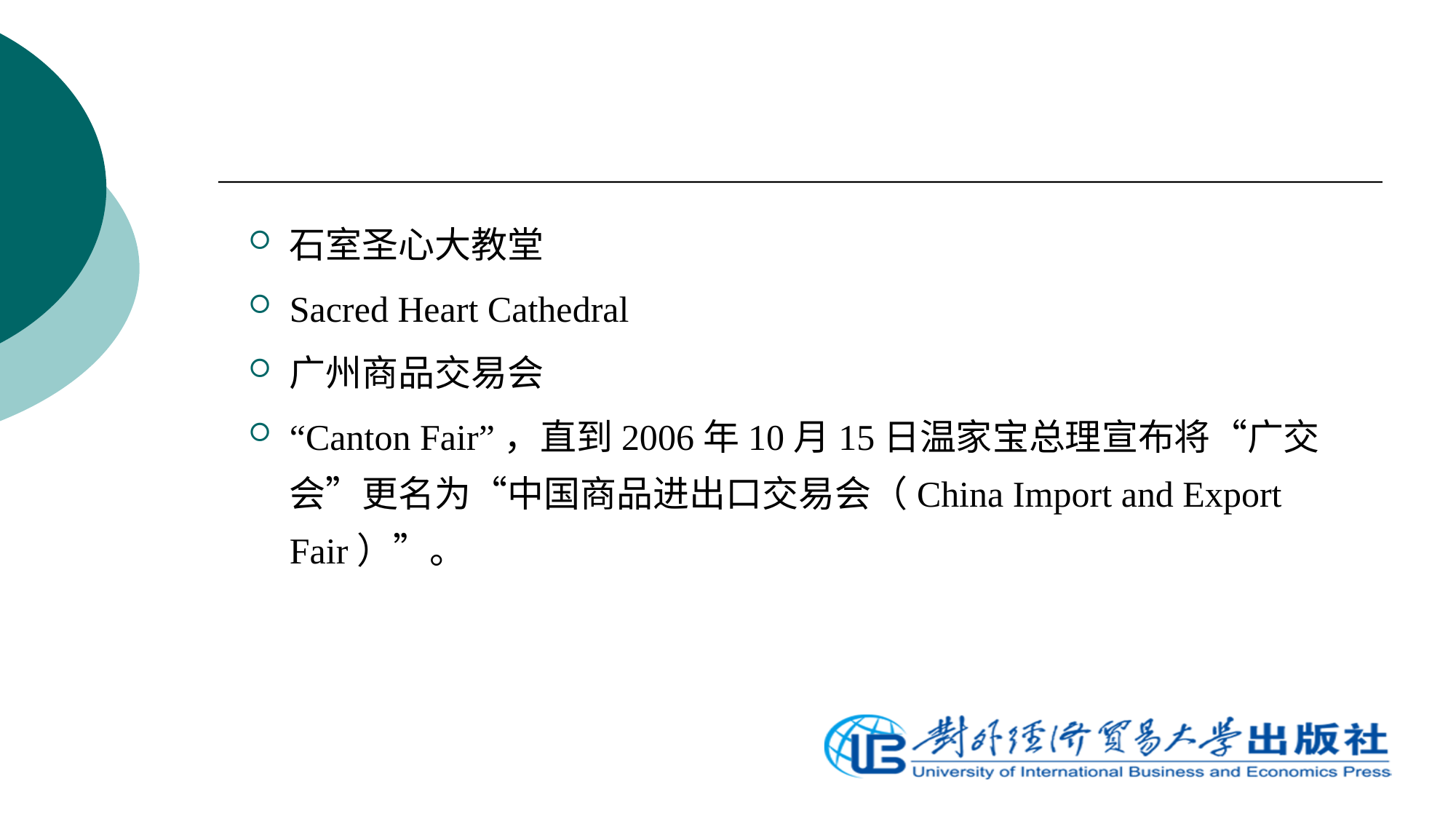

石室圣心大教堂
Sacred Heart Cathedral
广州商品交易会
“Canton Fair”，直到2006年10月15日温家宝总理宣布将“广交会”更名为“中国商品进出口交易会（China Import and Export Fair）”。